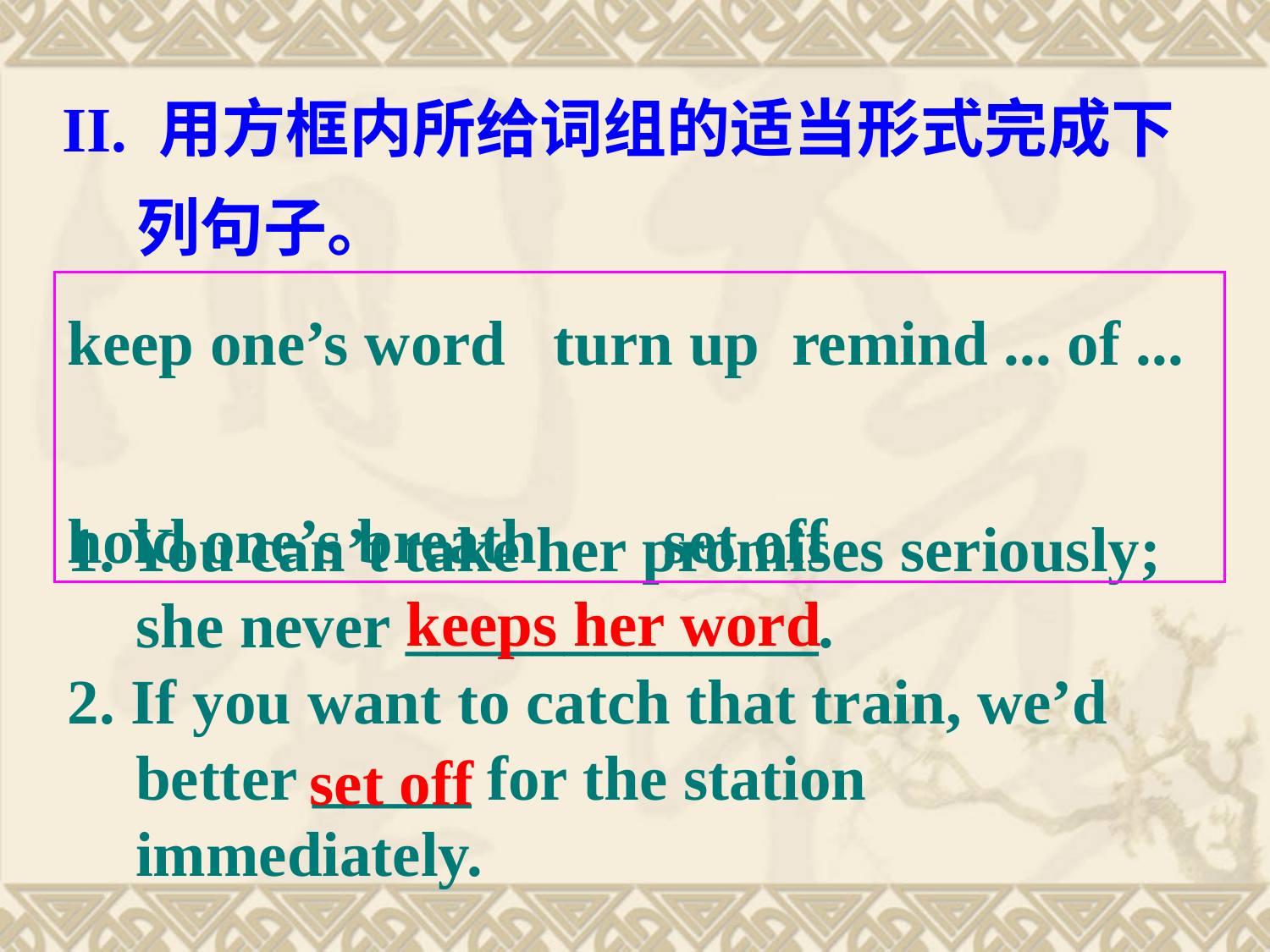

II. 用方框内所给词组的适当形式完成下列句子。
keep one’s word   turn up  remind ... of ...
hold one’s breath        set off
1. You can’t take her promises seriously; she never _____________.
2. If you want to catch that train, we’d better _____ for the station immediately.
keeps her word
set off